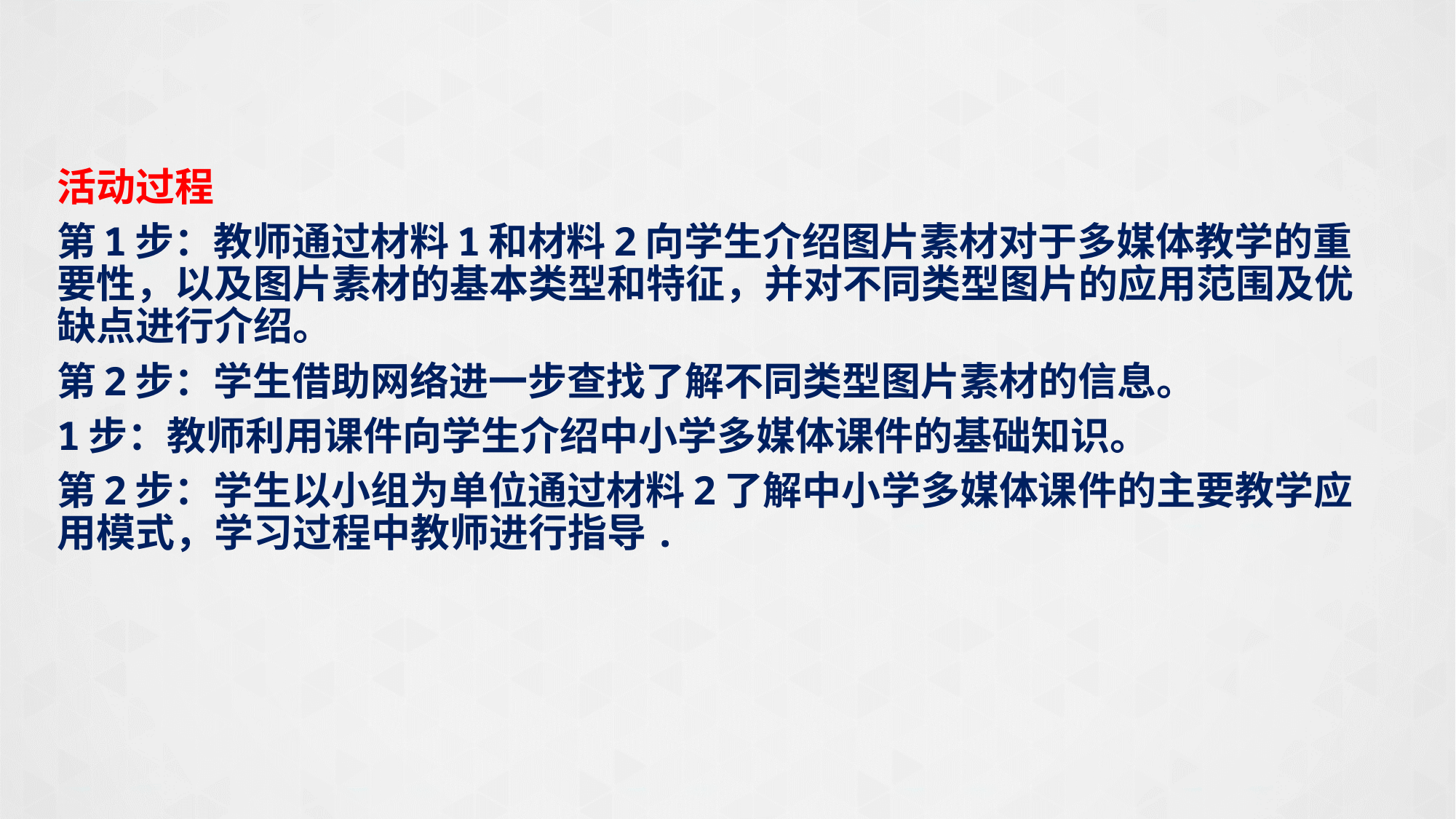

活动过程
第1步：教师通过材料1和材料2向学生介绍图片素材对于多媒体教学的重要性，以及图片素材的基本类型和特征，并对不同类型图片的应用范围及优缺点进行介绍。
第2步：学生借助网络进一步查找了解不同类型图片素材的信息。
1步：教师利用课件向学生介绍中小学多媒体课件的基础知识。
第2步：学生以小组为单位通过材料2了解中小学多媒体课件的主要教学应用模式，学习过程中教师进行指导.